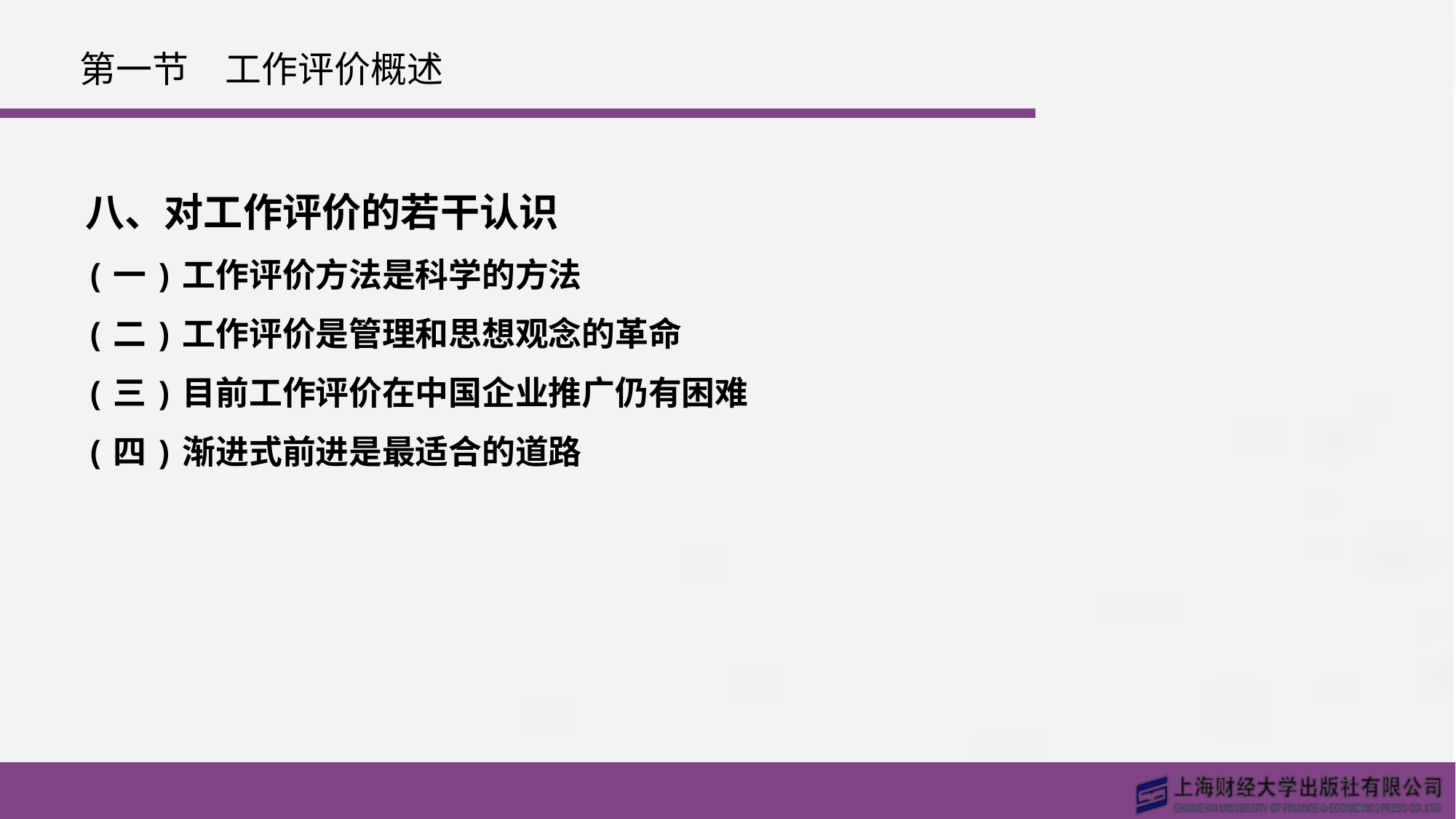

# 第一节　工作评价概述
八、对工作评价的若干认识
(一)工作评价方法是科学的方法
(二)工作评价是管理和思想观念的革命
(三)目前工作评价在中国企业推广仍有困难
(四)渐进式前进是最适合的道路